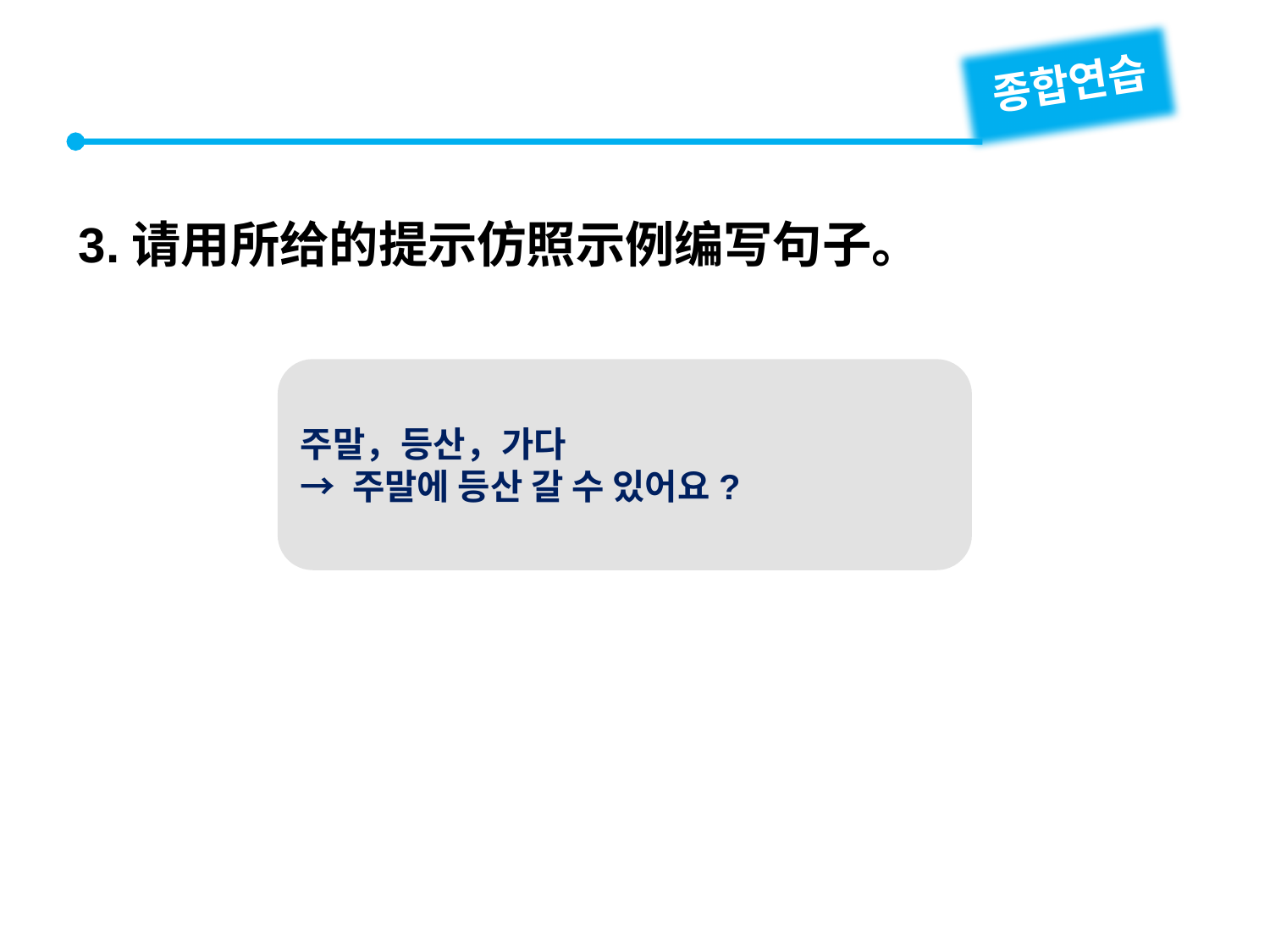

종합연습
3.请用所给的提示仿照示例编写句子。
주말，등산，가다
→ 주말에 등산 갈 수 있어요?